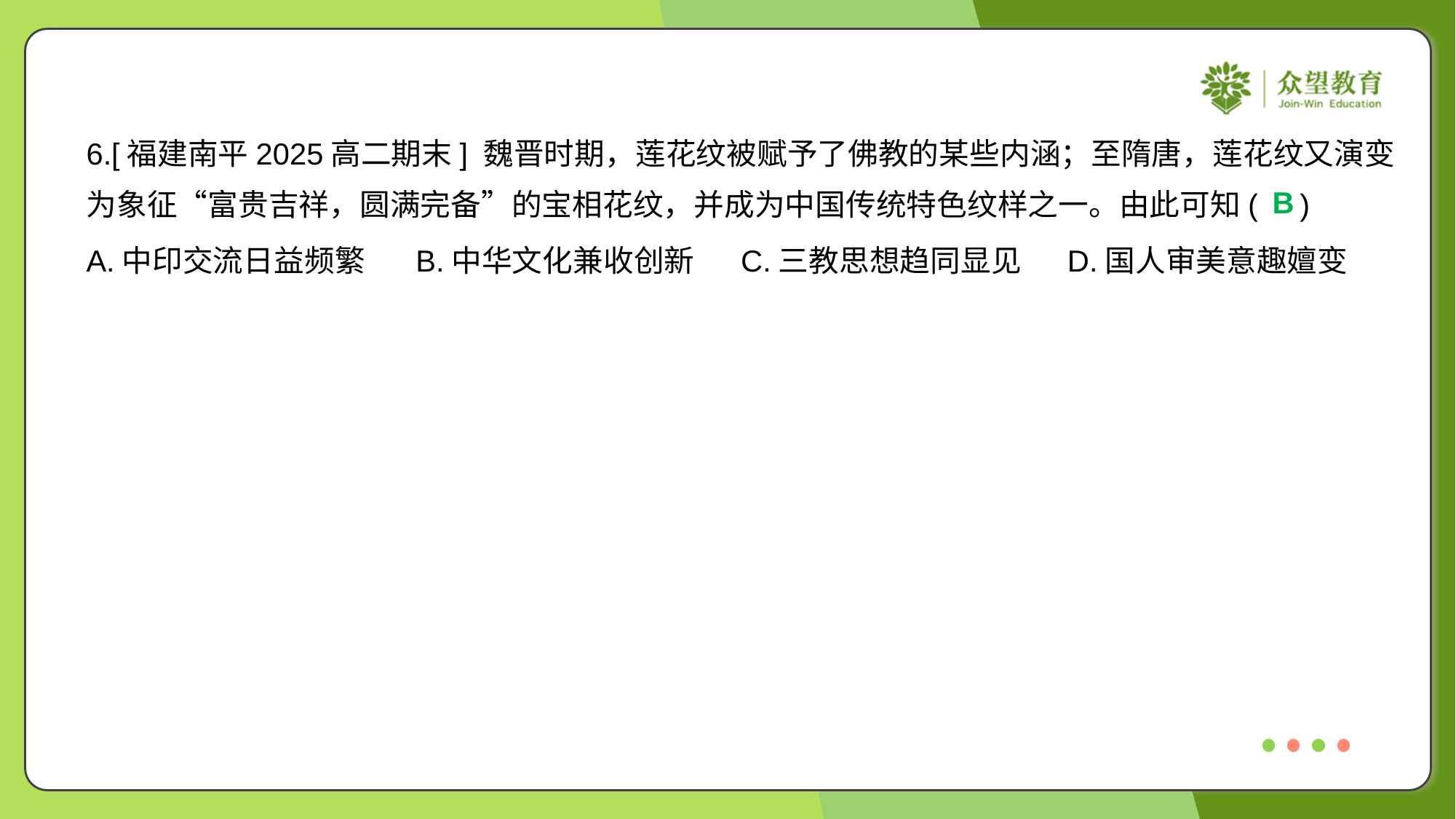

6.[福建南平2025高二期末] 魏晋时期，莲花纹被赋予了佛教的某些内涵；至隋唐，莲花纹又演变
为象征“富贵吉祥，圆满完备”的宝相花纹，并成为中国传统特色纹样之一。由此可知(     )
B
A.中印交流日益频繁	B.中华文化兼收创新	C.三教思想趋同显见	D.国人审美意趣嬗变